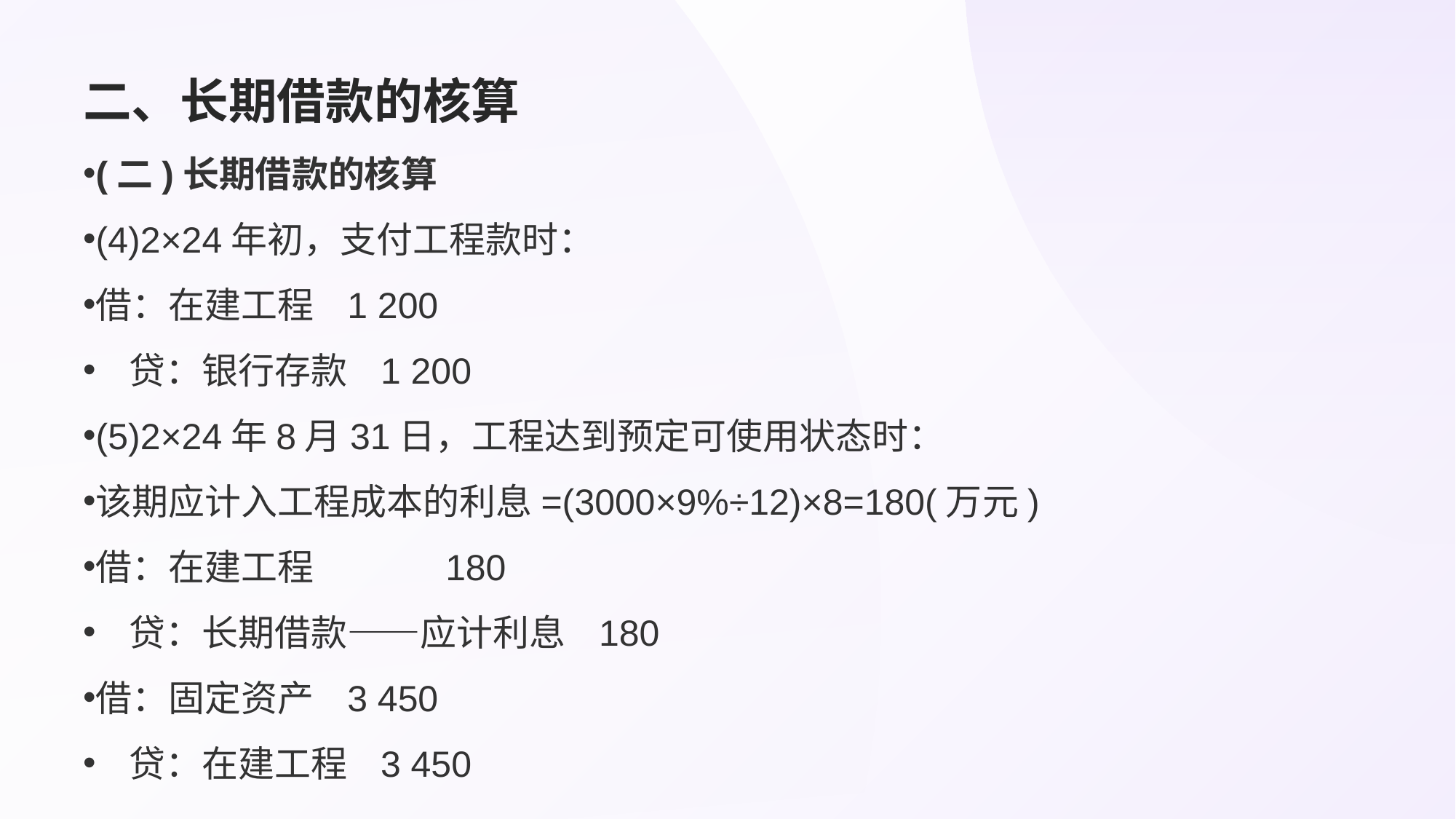

# 二、长期借款的核算
(二)长期借款的核算
(4)2×24年初，支付工程款时：
借：在建工程   1 200
   贷：银行存款   1 200
(5)2×24年8月31日，工程达到预定可使用状态时：
该期应计入工程成本的利息=(3000×9%÷12)×8=180(万元)
借：在建工程               180
   贷：长期借款——应计利息   180
借：固定资产   3 450
   贷：在建工程   3 450